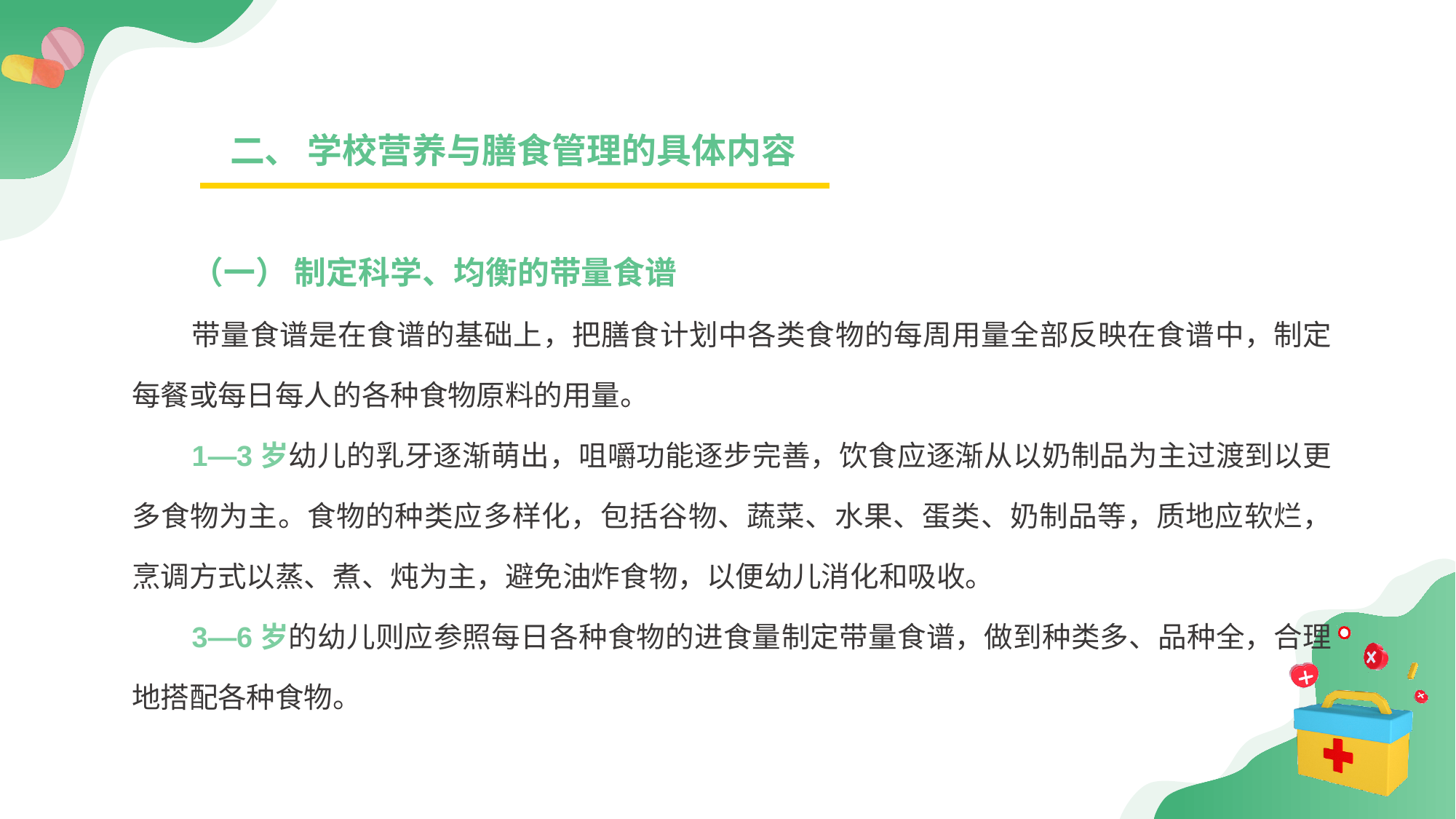

二、 学校营养与膳食管理的具体内容
（一） 制定科学、均衡的带量食谱
带量食谱是在食谱的基础上，把膳食计划中各类食物的每周用量全部反映在食谱中，制定每餐或每日每人的各种食物原料的用量。
1—3岁幼儿的乳牙逐渐萌出，咀嚼功能逐步完善，饮食应逐渐从以奶制品为主过渡到以更多食物为主。食物的种类应多样化，包括谷物、蔬菜、水果、蛋类、奶制品等，质地应软烂，烹调方式以蒸、煮、炖为主，避免油炸食物，以便幼儿消化和吸收。
3—6岁的幼儿则应参照每日各种食物的进食量制定带量食谱，做到种类多、品种全，合理地搭配各种食物。